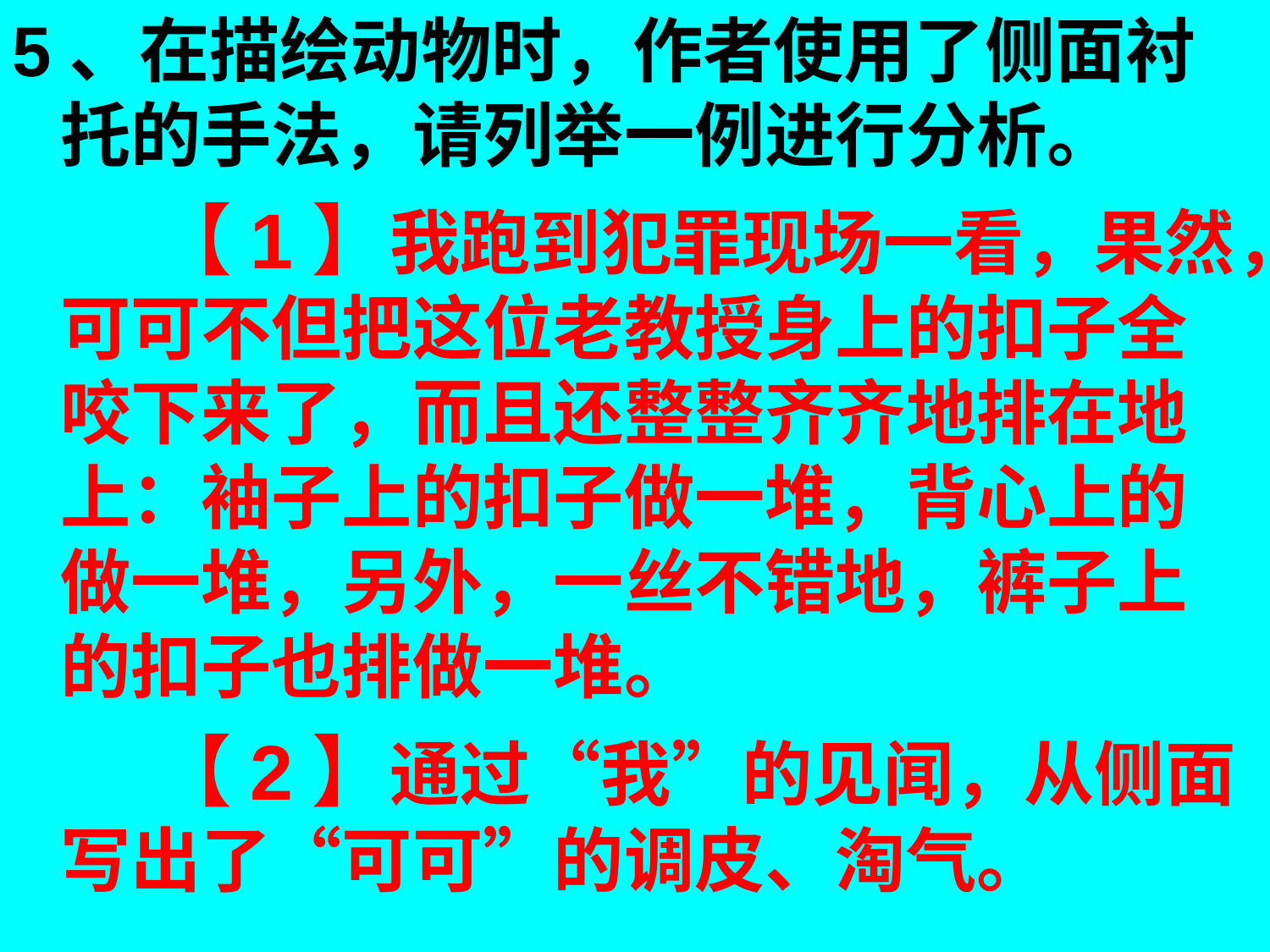

5、在描绘动物时，作者使用了侧面衬托的手法，请列举一例进行分析。
       【1】我跑到犯罪现场一看，果然，可可不但把这位老教授身上的扣子全咬下来了，而且还整整齐齐地排在地上：袖子上的扣子做一堆，背心上的做一堆，另外，一丝不错地，裤子上的扣子也排做一堆。
       【2】通过“我”的见闻，从侧面写出了“可可”的调皮、淘气。
#